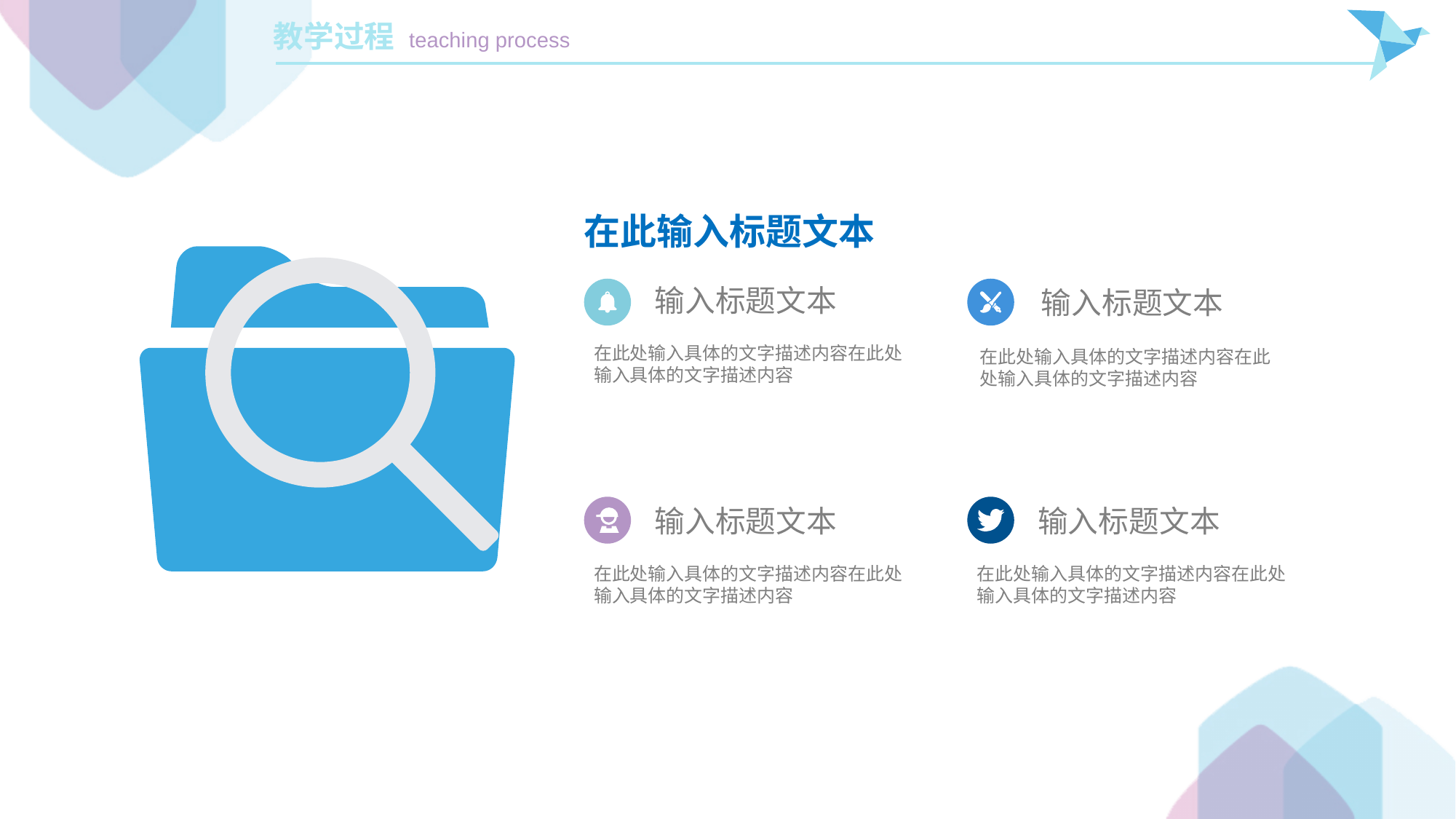

在此输入标题文本

输入标题文本

输入标题文本

在此处输入具体的文字描述内容在此处输入具体的文字描述内容
在此处输入具体的文字描述内容在此处输入具体的文字描述内容

输入标题文本
输入标题文本

在此处输入具体的文字描述内容在此处输入具体的文字描述内容
在此处输入具体的文字描述内容在此处输入具体的文字描述内容